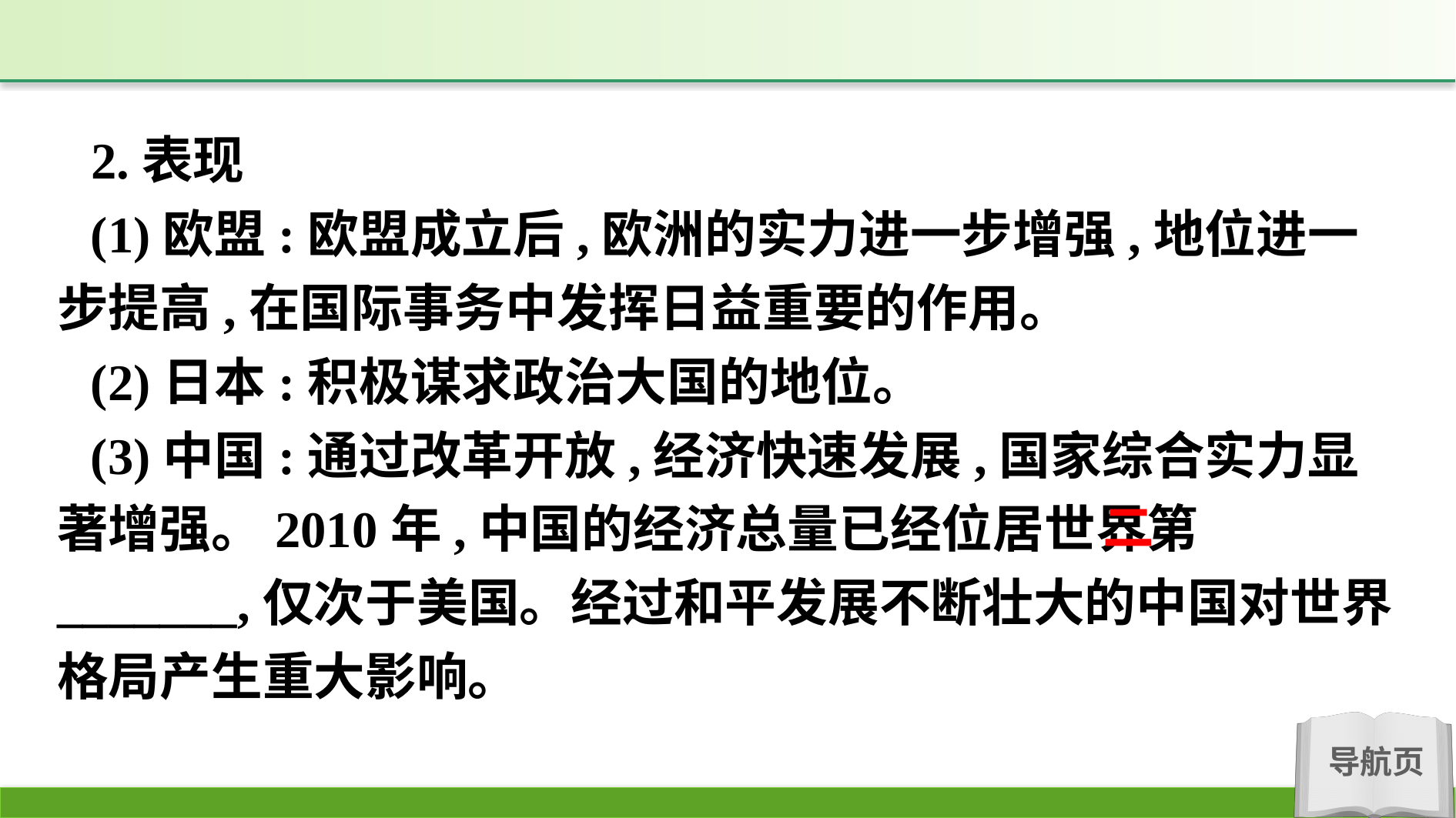

2.表现
(1)欧盟:欧盟成立后,欧洲的实力进一步增强,地位进一步提高,在国际事务中发挥日益重要的作用。
(2)日本:积极谋求政治大国的地位。
(3)中国:通过改革开放,经济快速发展,国家综合实力显著增强。2010年,中国的经济总量已经位居世界第_______,仅次于美国。经过和平发展不断壮大的中国对世界格局产生重大影响。
二